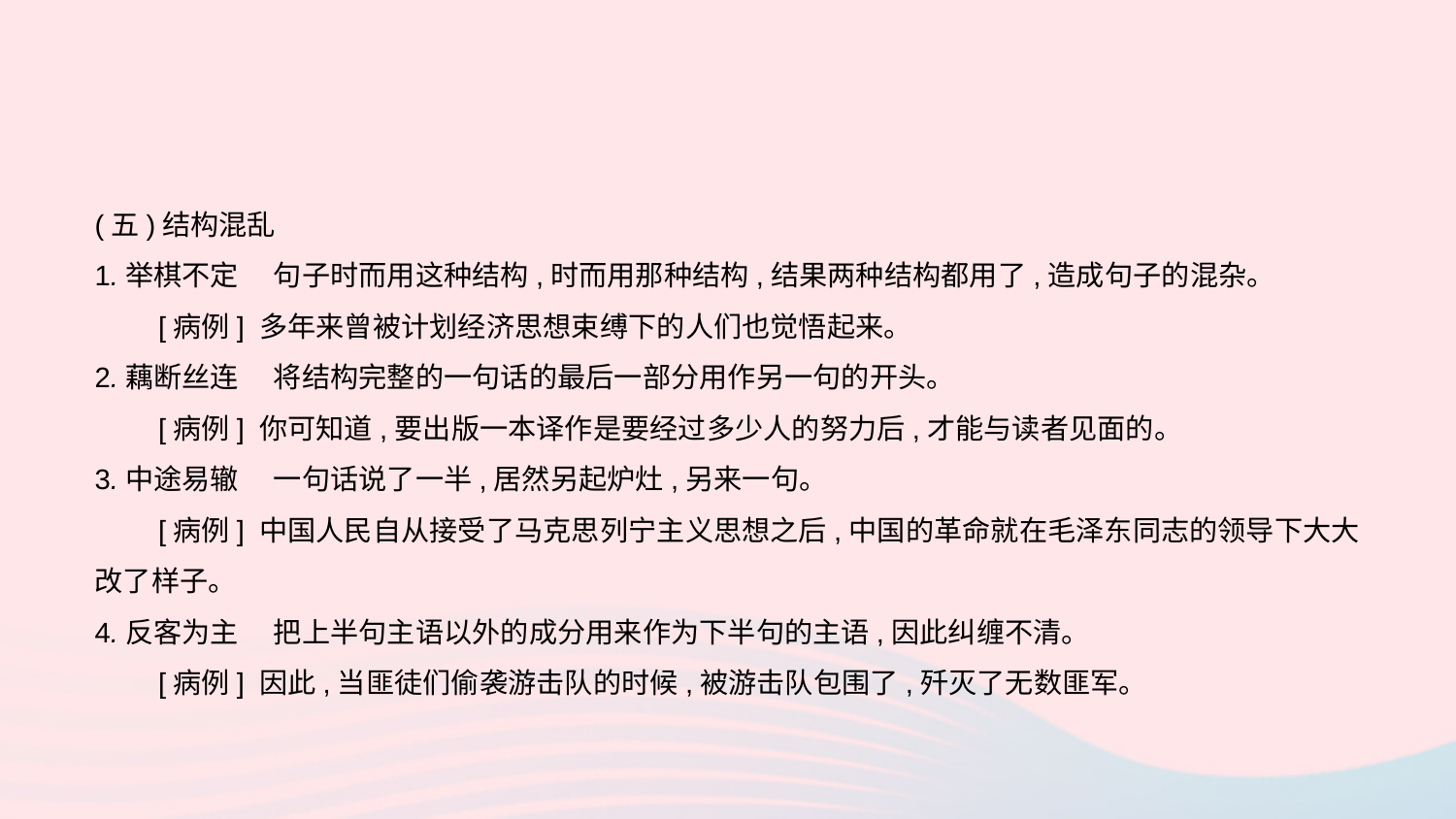

(五)结构混乱
1.举棋不定 　句子时而用这种结构,时而用那种结构,结果两种结构都用了,造成句子的混杂。
　　[病例] 多年来曾被计划经济思想束缚下的人们也觉悟起来。
2.藕断丝连 　将结构完整的一句话的最后一部分用作另一句的开头。
　　[病例] 你可知道,要出版一本译作是要经过多少人的努力后,才能与读者见面的。
3.中途易辙 　一句话说了一半,居然另起炉灶,另来一句。
　　[病例] 中国人民自从接受了马克思列宁主义思想之后,中国的革命就在毛泽东同志的领导下大大改了样子。
4.反客为主 　把上半句主语以外的成分用来作为下半句的主语,因此纠缠不清。
　　[病例] 因此,当匪徒们偷袭游击队的时候,被游击队包围了,歼灭了无数匪军。